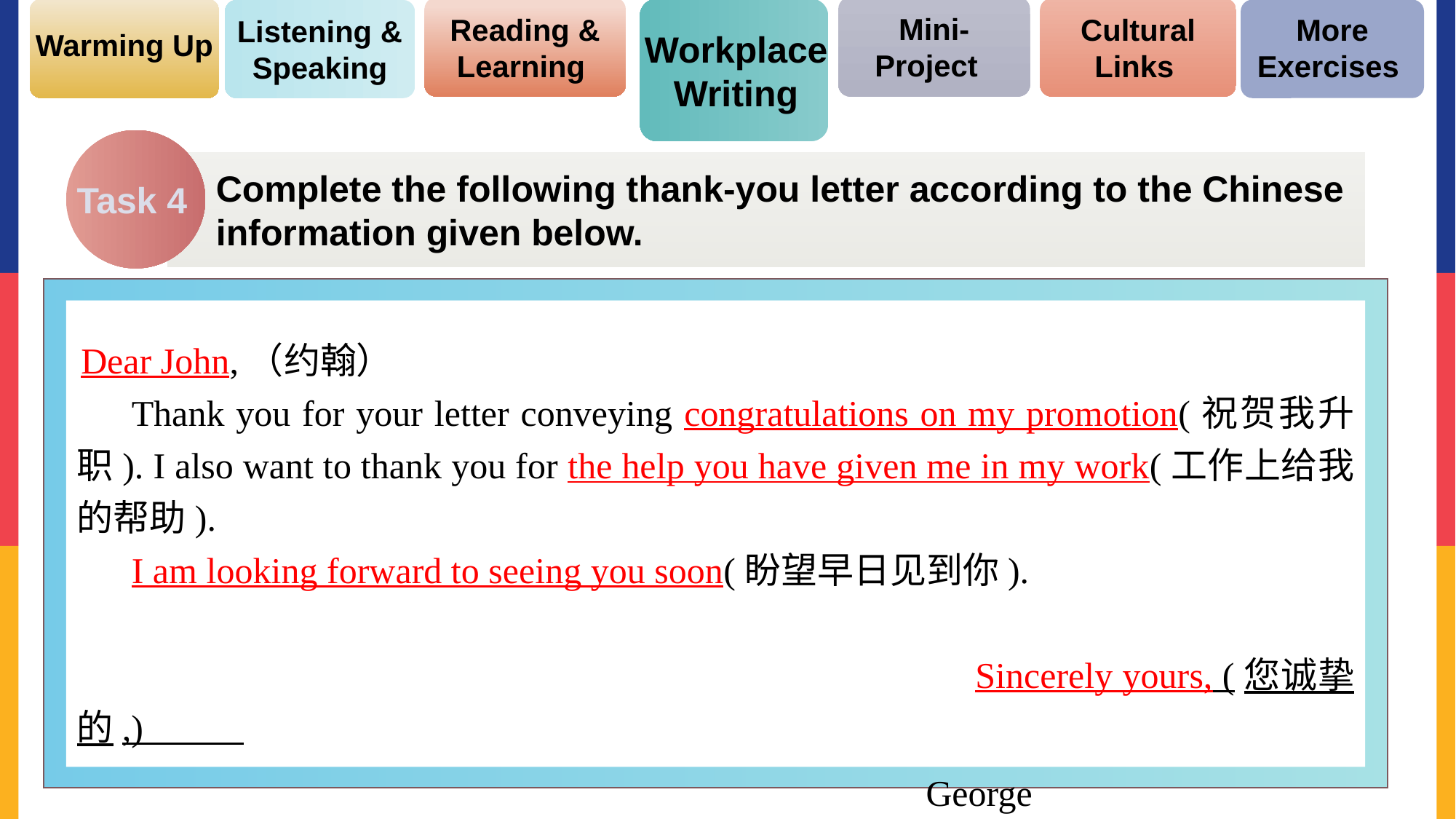

Mini-Project
Cultural Links
Reading & Learning
More Exercises
Listening & Speaking
Warming Up
Workplace Writing

Complete the following thank-you letter according to the Chinese information given below.
Task 4

 Dear John,（约翰）
Thank you for your letter conveying congratulations on my promotion(祝贺我升职). I also want to thank you for the help you have given me in my work(工作上给我的帮助).
I am looking forward to seeing you soon(盼望早日见到你).

                                                                                       Sincerely yours, (您诚挚的,)
                             George